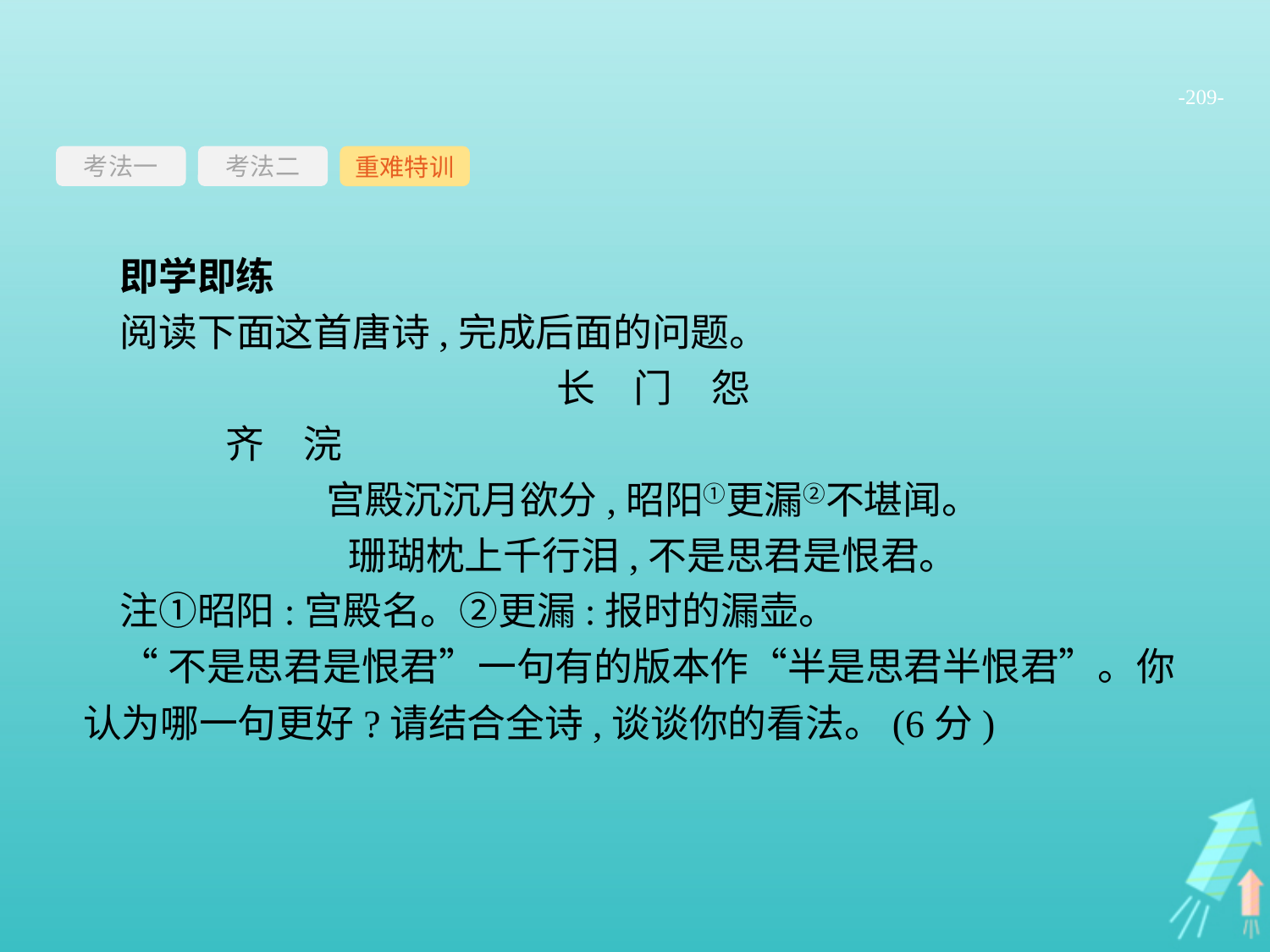

-209-
考法一
重难特训
考法二
即学即练
阅读下面这首唐诗,完成后面的问题。
长　门　怨
	齐　浣
宫殿沉沉月欲分,昭阳①更漏②不堪闻。
珊瑚枕上千行泪,不是思君是恨君。
注①昭阳:宫殿名。②更漏:报时的漏壶。
“不是思君是恨君”一句有的版本作“半是思君半恨君”。你认为哪一句更好?请结合全诗,谈谈你的看法。(6分)